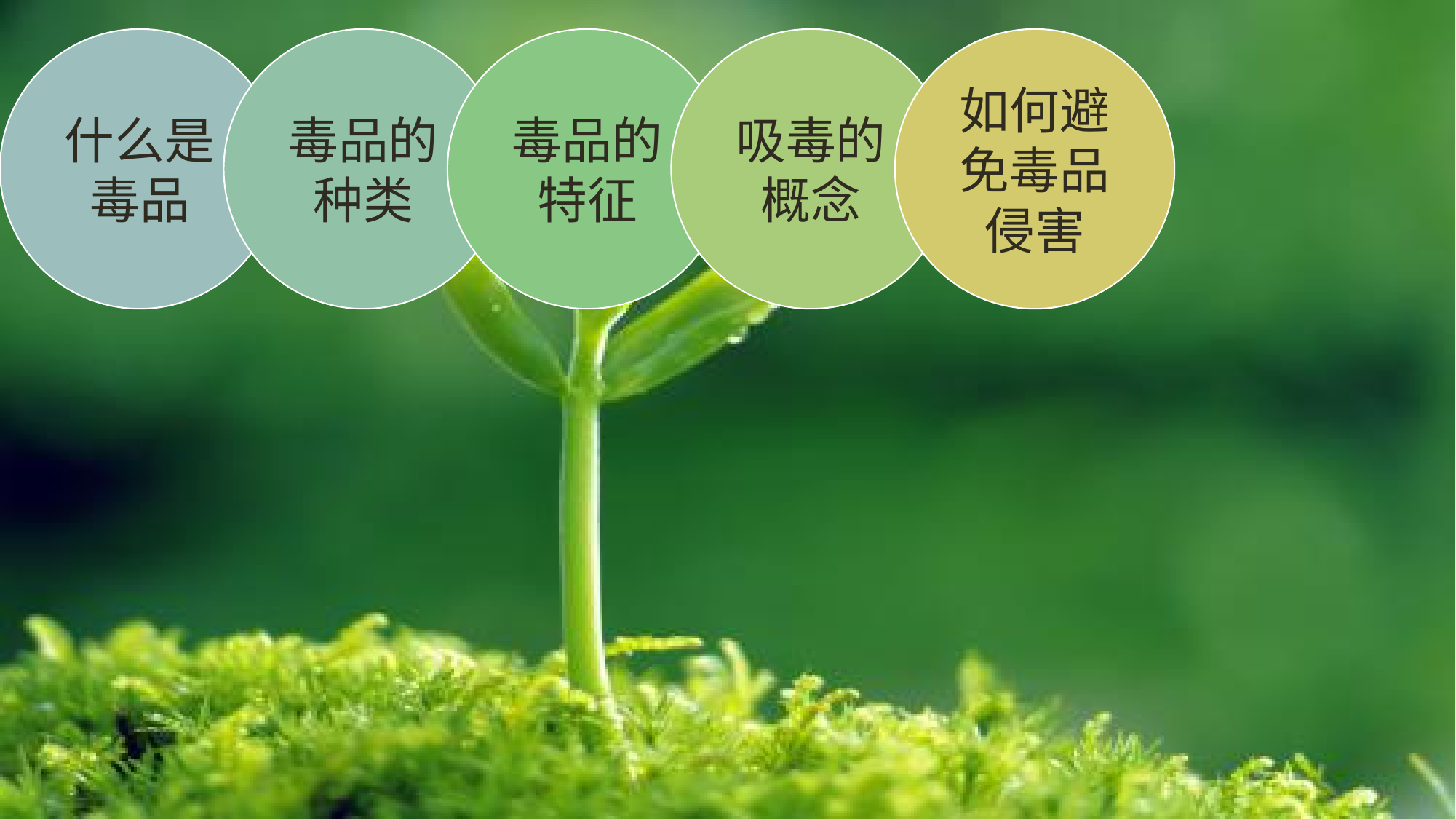

# 目录
什么是毒品
毒品的种类
毒品的特征
吸毒的概念
如何避免毒品侵害
5